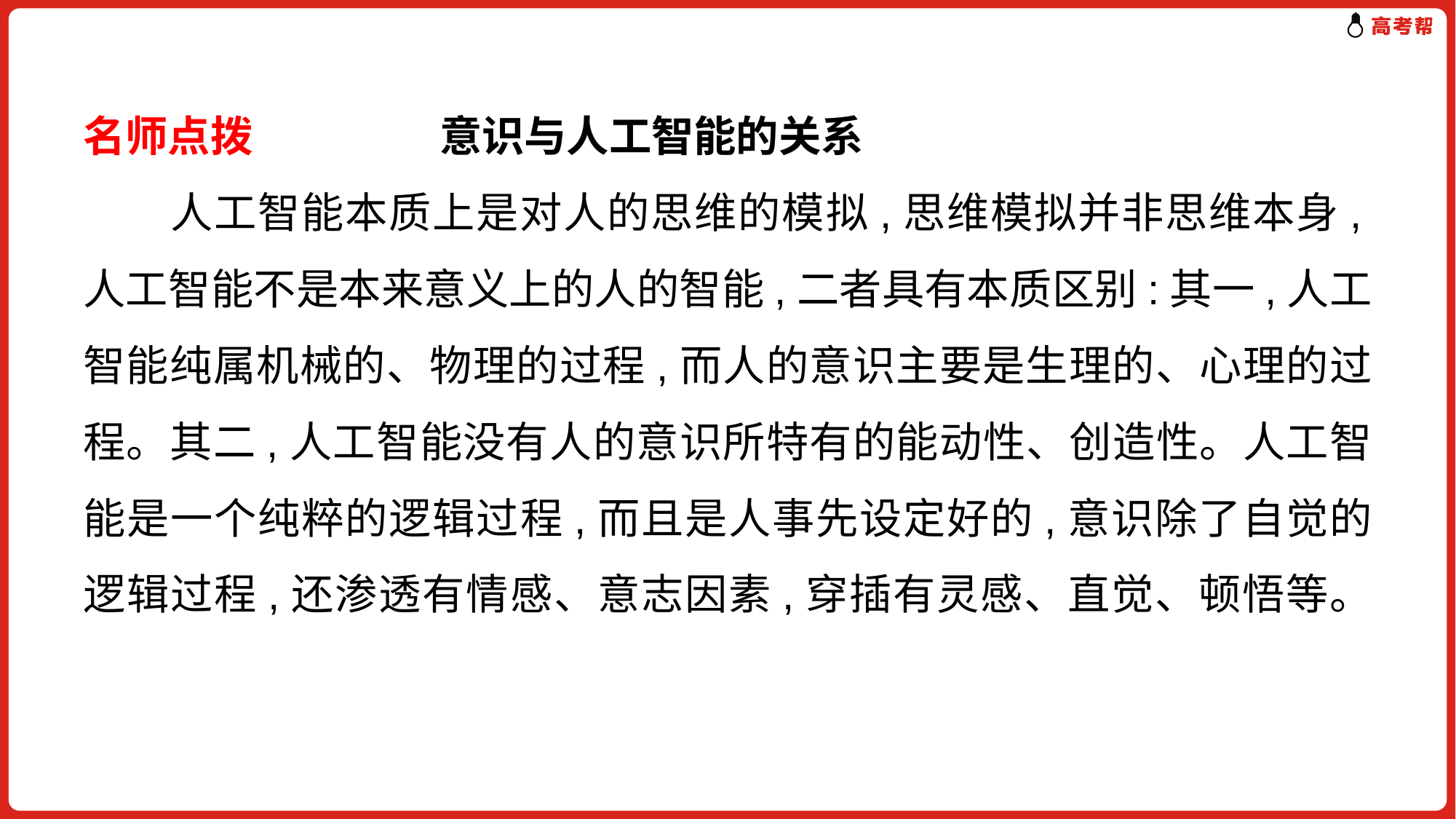

名师点拨　               意识与人工智能的关系
　　人工智能本质上是对人的思维的模拟,思维模拟并非思维本身,人工智能不是本来意义上的人的智能,二者具有本质区别:其一,人工智能纯属机械的、物理的过程,而人的意识主要是生理的、心理的过程。其二,人工智能没有人的意识所特有的能动性、创造性。人工智能是一个纯粹的逻辑过程,而且是人事先设定好的,意识除了自觉的逻辑过程,还渗透有情感、意志因素,穿插有灵感、直觉、顿悟等。